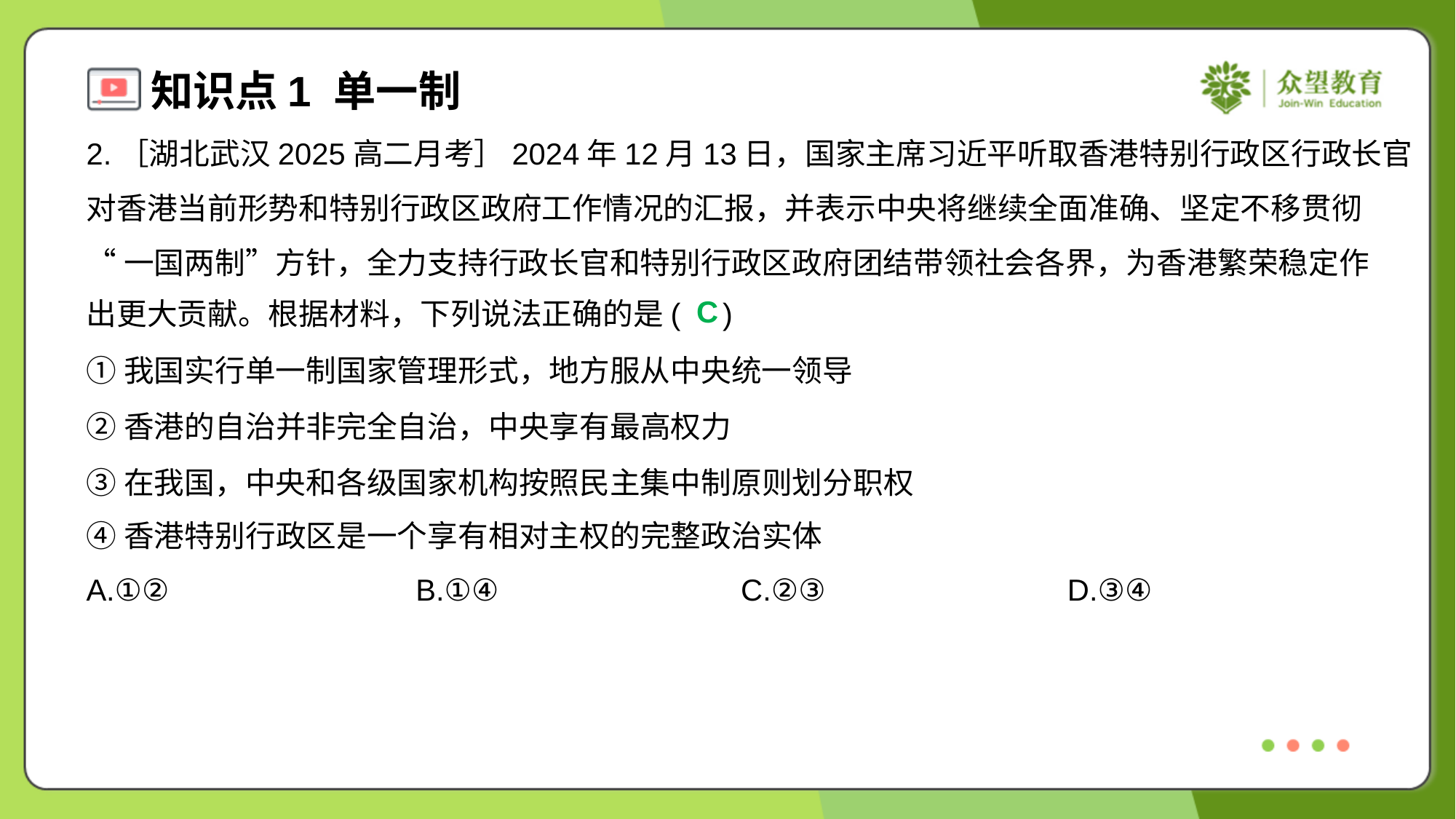

2.［湖北武汉2025高二月考］2024年12月13日，国家主席习近平听取香港特别行政区行政长官
对香港当前形势和特别行政区政府工作情况的汇报，并表示中央将继续全面准确、坚定不移贯彻
“一国两制”方针，全力支持行政长官和特别行政区政府团结带领社会各界，为香港繁荣稳定作
出更大贡献。根据材料，下列说法正确的是(     )
C
①我国实行单一制国家管理形式，地方服从中央统一领导
②香港的自治并非完全自治，中央享有最高权力
③在我国，中央和各级国家机构按照民主集中制原则划分职权
④香港特别行政区是一个享有相对主权的完整政治实体
A.①②	B.①④	C.②③	D.③④